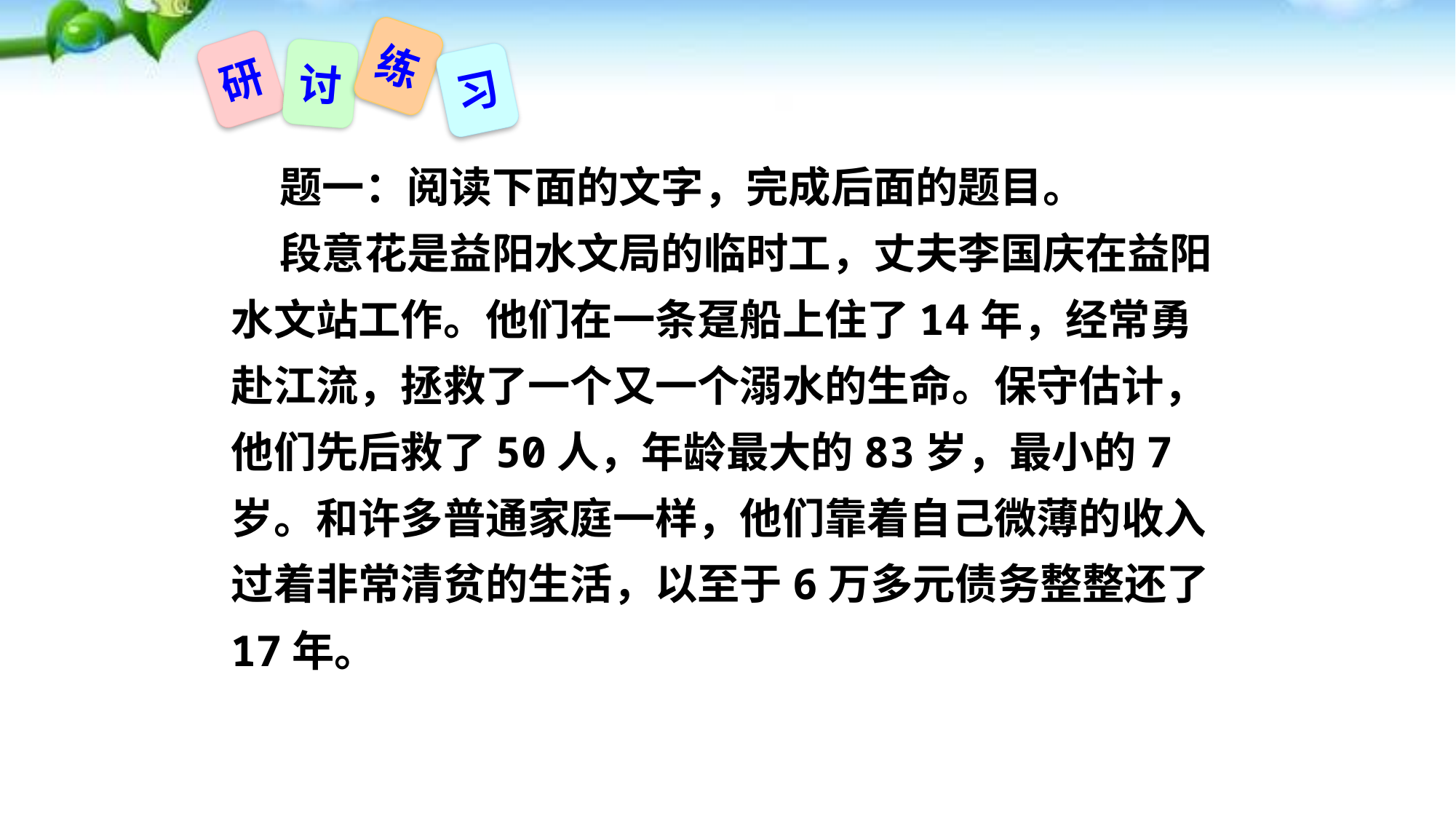

练
研
讨
习
    题一：阅读下面的文字，完成后面的题目。
    段意花是益阳水文局的临时工，丈夫李国庆在益阳水文站工作。他们在一条趸船上住了14年，经常勇赴江流，拯救了一个又一个溺水的生命。保守估计，他们先后救了50人，年龄最大的83岁，最小的7岁。和许多普通家庭一样，他们靠着自己微薄的收入过着非常清贫的生活，以至于6万多元债务整整还了17年。